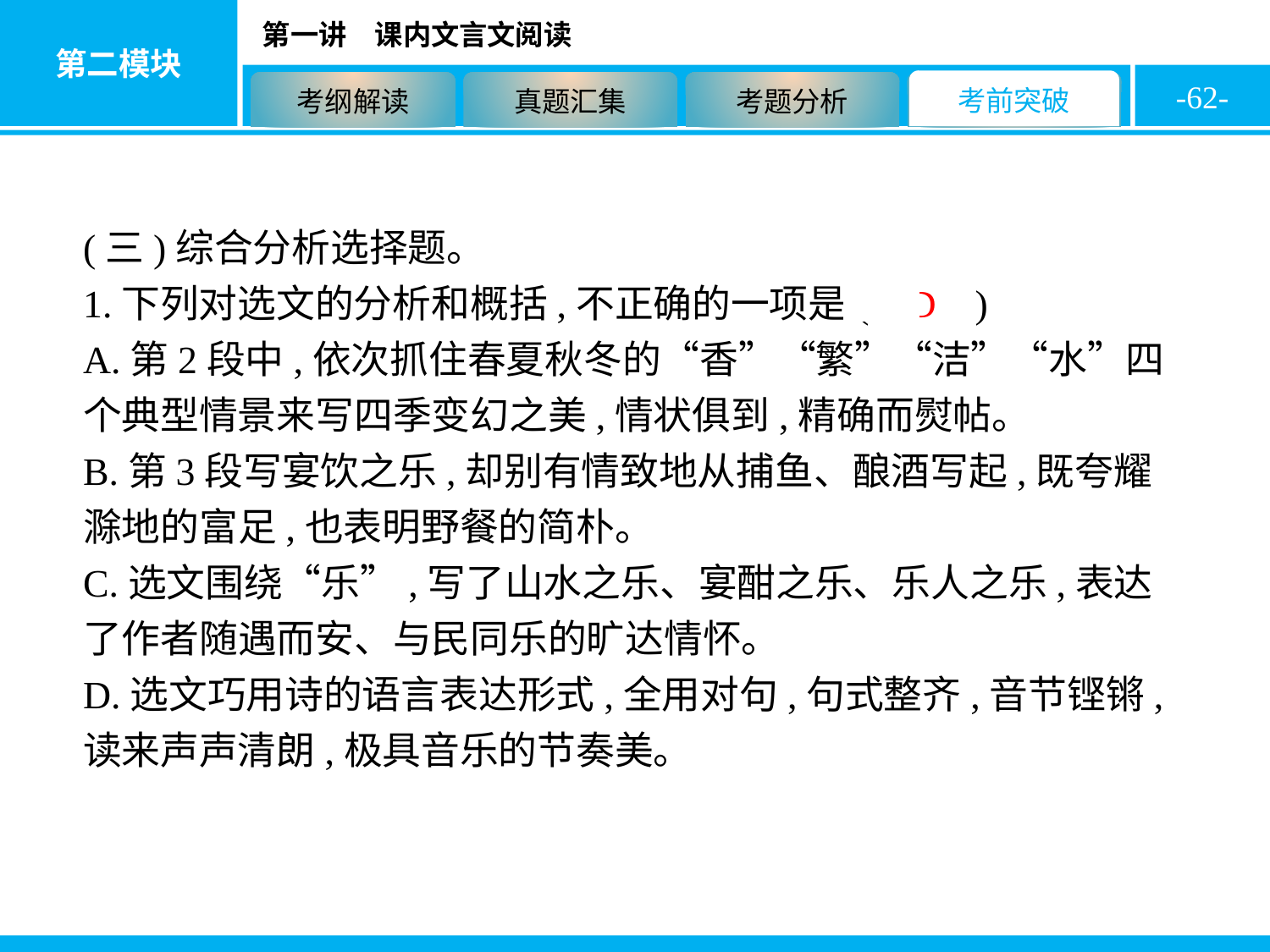

-62-
(三)综合分析选择题。
1.下列对选文的分析和概括,不正确的一项是(    D    )
A.第2段中,依次抓住春夏秋冬的“香”“繁”“洁”“水”四个典型情景来写四季变幻之美,情状俱到,精确而熨帖。
B.第3段写宴饮之乐,却别有情致地从捕鱼、酿酒写起,既夸耀滁地的富足,也表明野餐的简朴。
C.选文围绕“乐”,写了山水之乐、宴酣之乐、乐人之乐,表达了作者随遇而安、与民同乐的旷达情怀。
D.选文巧用诗的语言表达形式,全用对句,句式整齐,音节铿锵,读来声声清朗,极具音乐的节奏美。